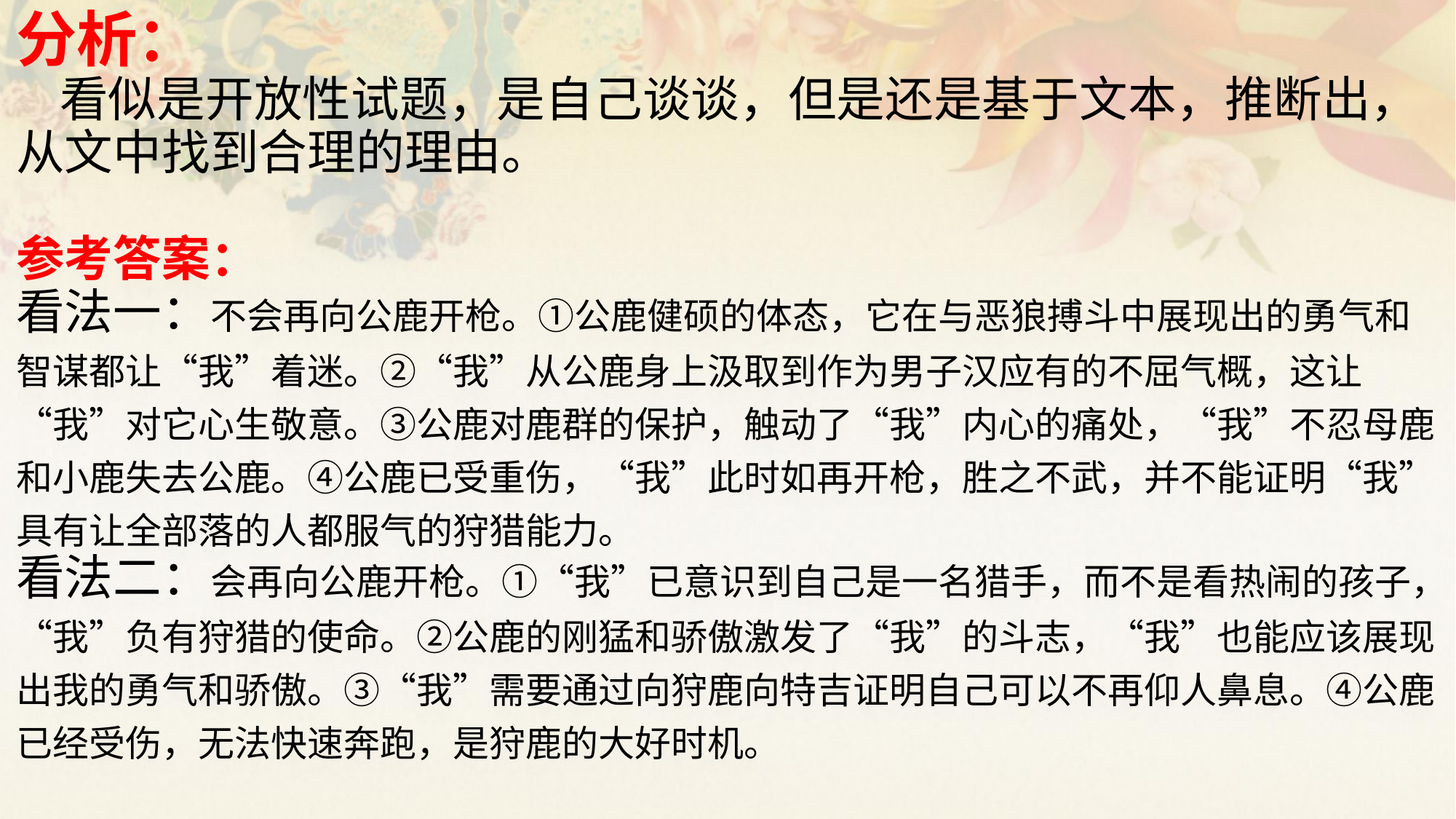

# 分析： 看似是开放性试题，是自己谈谈，但是还是基于文本，推断出，从文中找到合理的理由。 参考答案： 看法一：不会再向公鹿开枪。①公鹿健硕的体态，它在与恶狼搏斗中展现出的勇气和智谋都让“我”着迷。②“我”从公鹿身上汲取到作为男子汉应有的不屈气概，这让“我”对它心生敬意。③公鹿对鹿群的保护，触动了“我”内心的痛处，“我”不忍母鹿和小鹿失去公鹿。④公鹿已受重伤，“我”此时如再开枪，胜之不武，并不能证明“我”具有让全部落的人都服气的狩猎能力。 看法二：会再向公鹿开枪。①“我”已意识到自己是一名猎手，而不是看热闹的孩子，“我”负有狩猎的使命。②公鹿的刚猛和骄傲激发了“我”的斗志，“我”也能应该展现出我的勇气和骄傲。③“我”需要通过向狩鹿向特吉证明自己可以不再仰人鼻息。④公鹿已经受伤，无法快速奔跑，是狩鹿的大好时机。